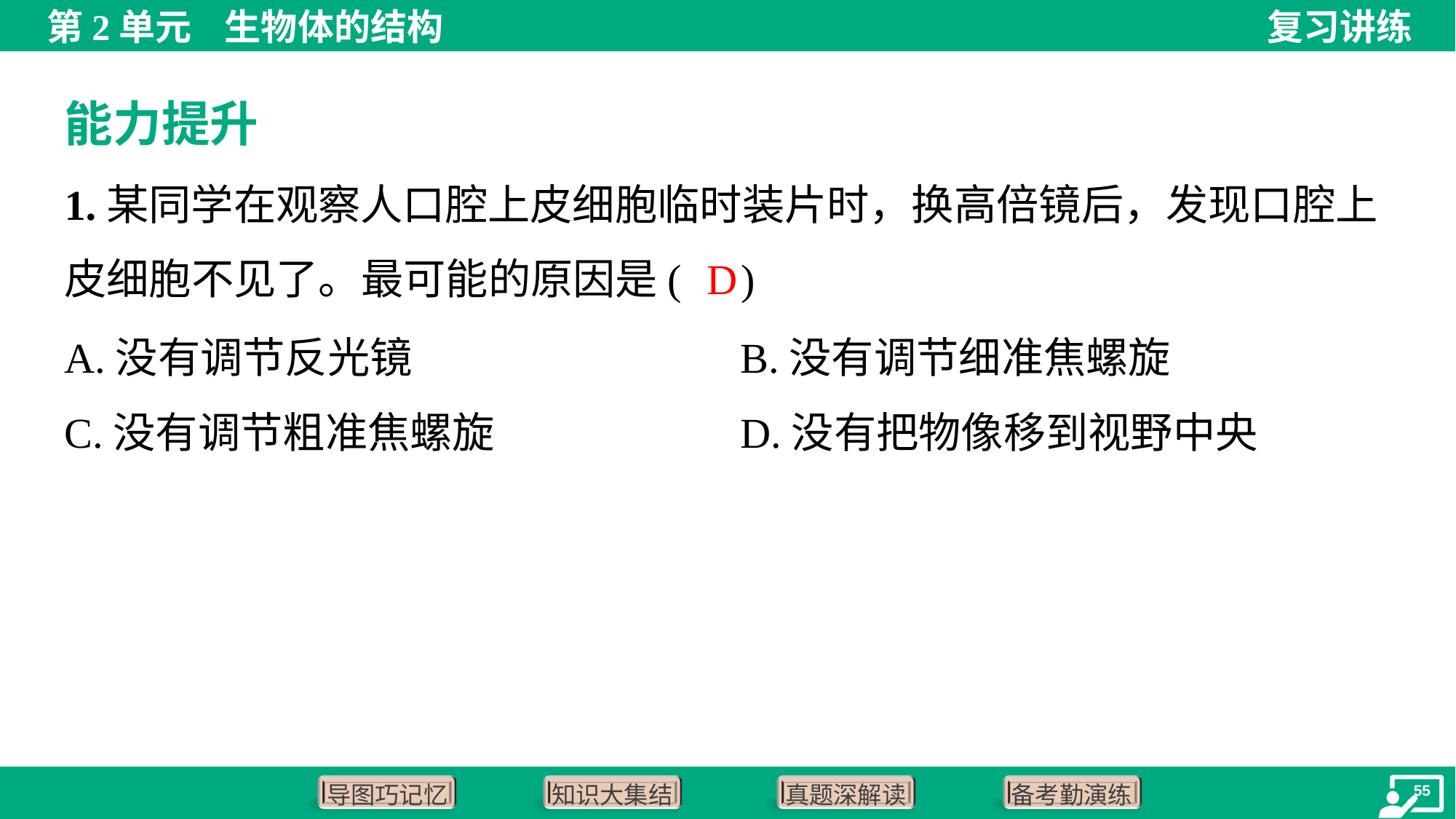

能力提升
1.某同学在观察人口腔上皮细胞临时装片时，换高倍镜后，发现口腔上
皮细胞不见了。最可能的原因是(     )
D
A.没有调节反光镜	B.没有调节细准焦螺旋
C.没有调节粗准焦螺旋	D.没有把物像移到视野中央